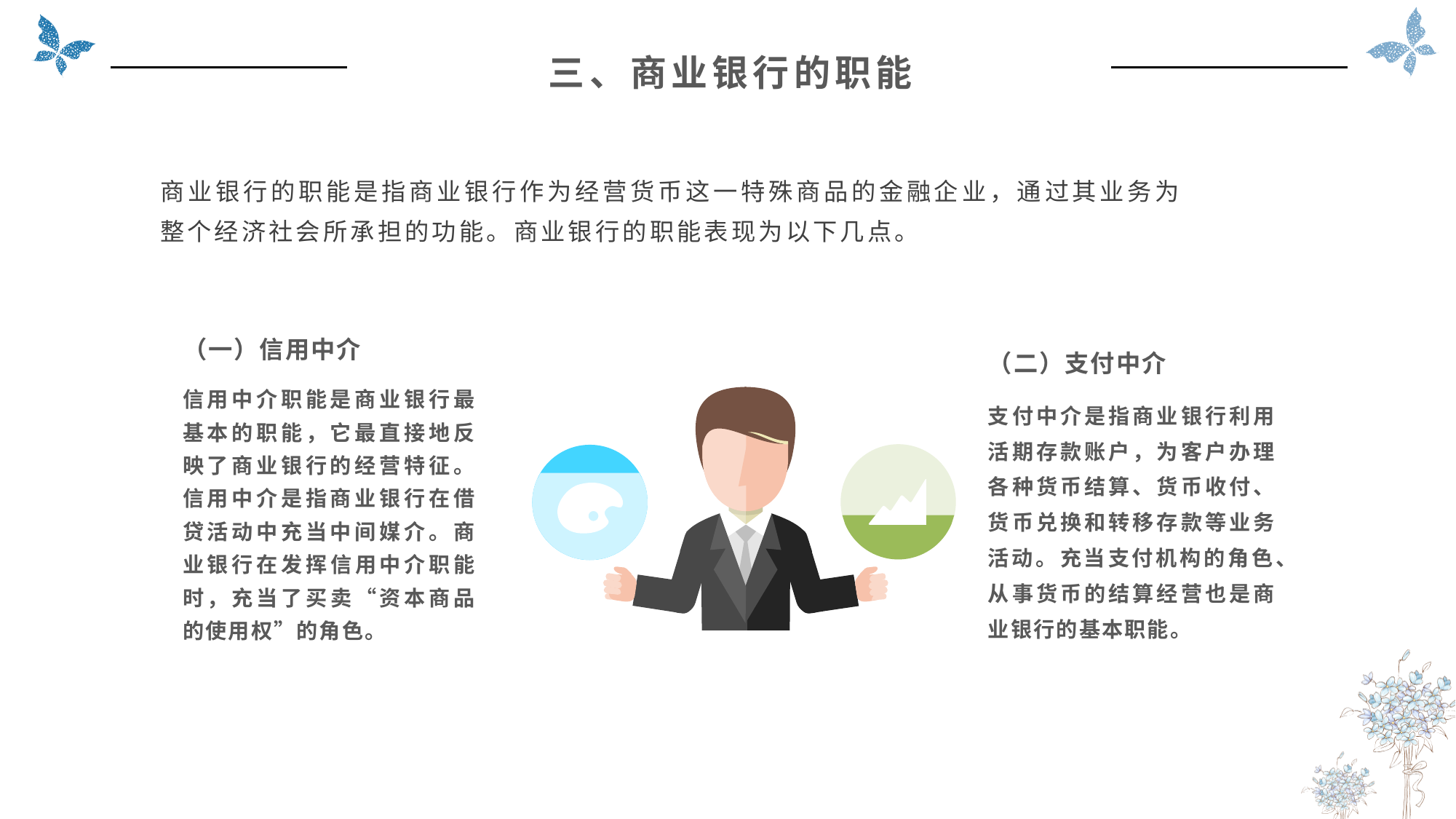

三、商业银行的职能
商业银行的职能是指商业银行作为经营货币这一特殊商品的金融企业，通过其业务为整个经济社会所承担的功能。商业银行的职能表现为以下几点。
（一）信用中介
信用中介职能是商业银行最基本的职能，它最直接地反映了商业银行的经营特征。信用中介是指商业银行在借贷活动中充当中间媒介。商业银行在发挥信用中介职能时，充当了买卖“资本商品的使用权”的角色。
（二）支付中介
支付中介是指商业银行利用活期存款账户，为客户办理各种货币结算、货币收付、货币兑换和转移存款等业务活动。充当支付机构的角色、从事货币的结算经营也是商业银行的基本职能。